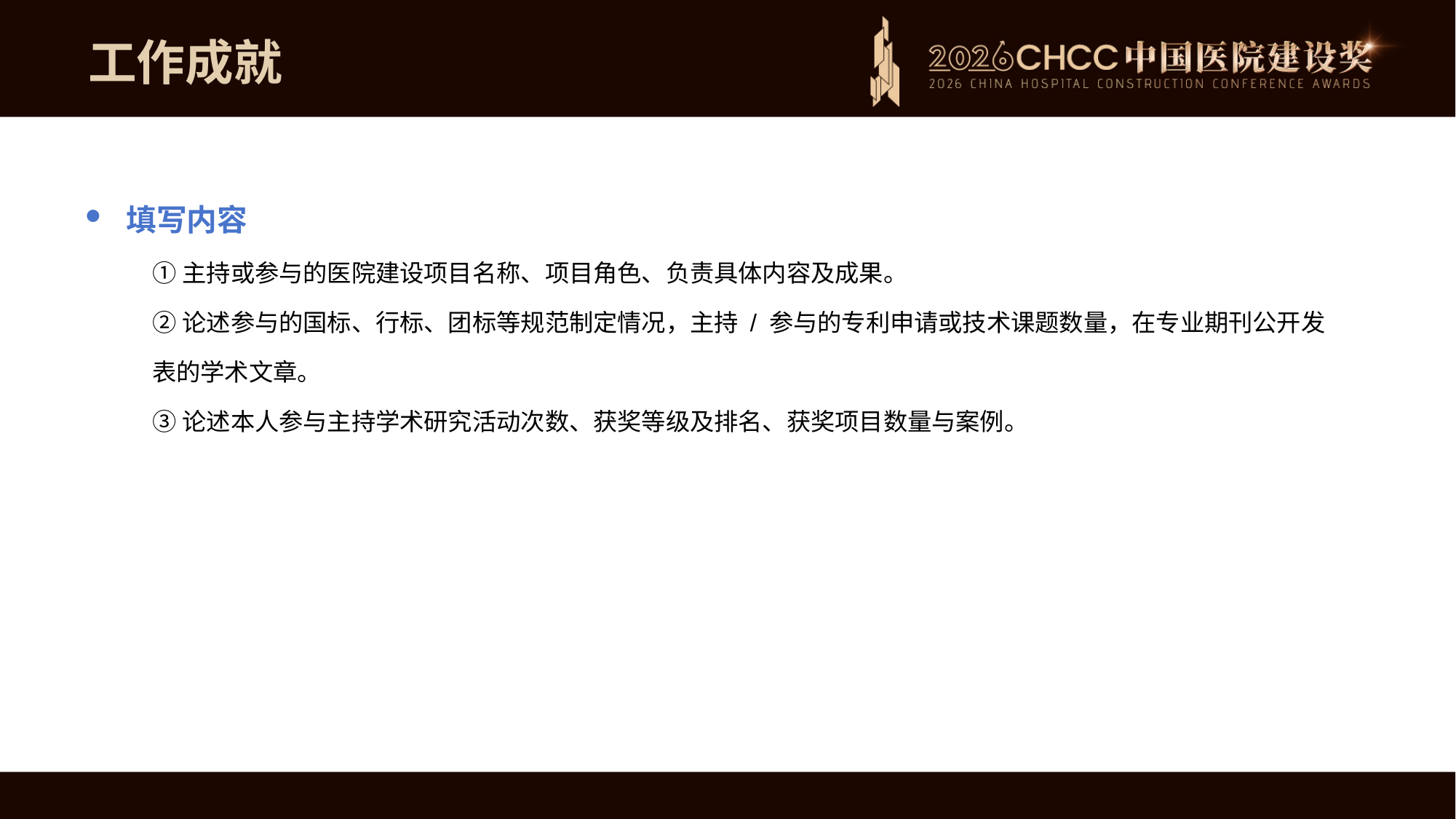

工作成就
填写内容
①主持或参与的医院建设项目名称、项目角色、负责具体内容及成果。
②论述参与的国标、行标、团标等规范制定情况，主持 / 参与的专利申请或技术课题数量，在专业期刊公开发表的学术文章。
③论述本人参与主持学术研究活动次数、获奖等级及排名、获奖项目数量与案例。